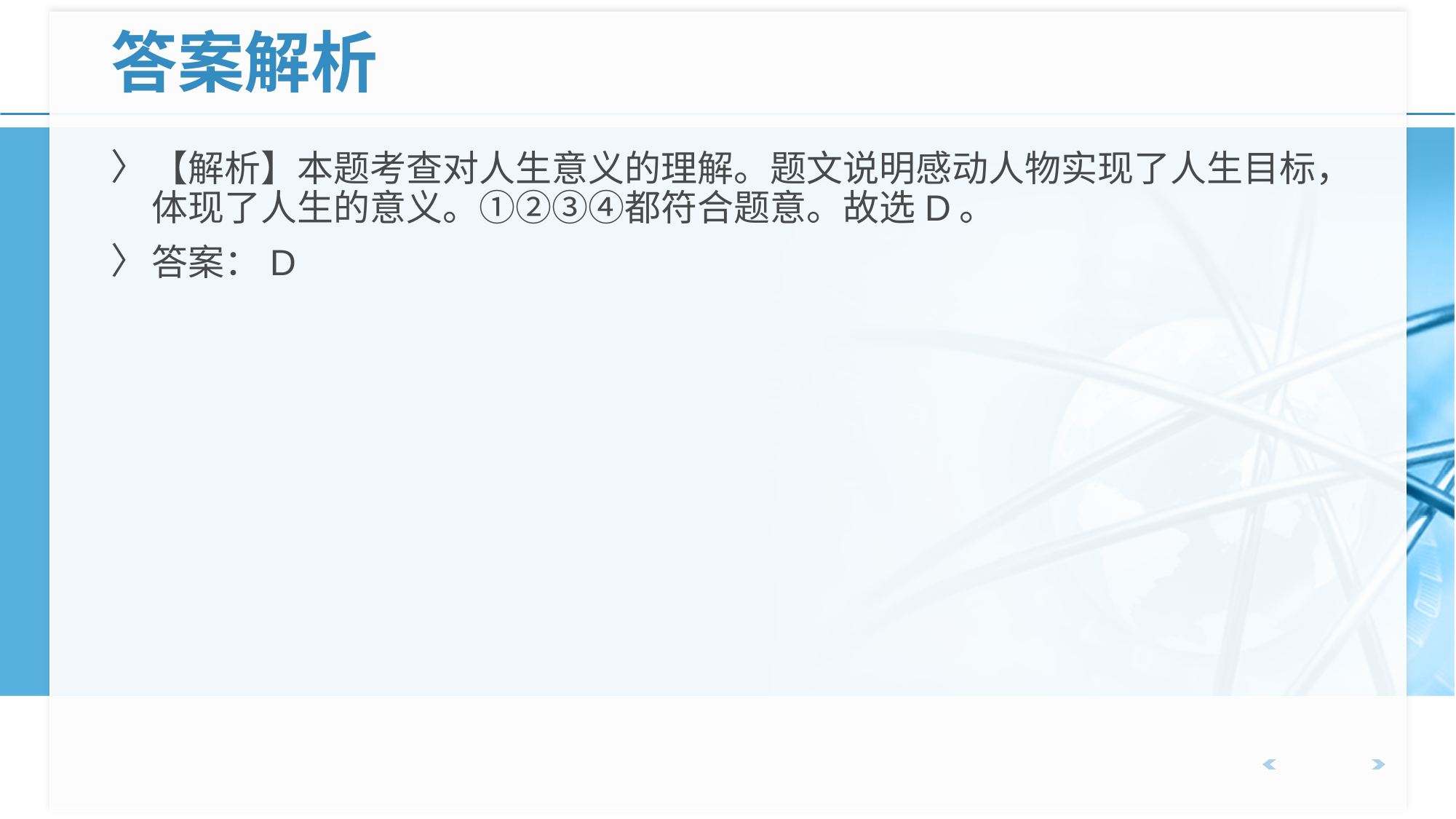

# 答案解析
【解析】本题考查对人生意义的理解。题文说明感动人物实现了人生目标，体现了人生的意义。①②③④都符合题意。故选D。
答案：D